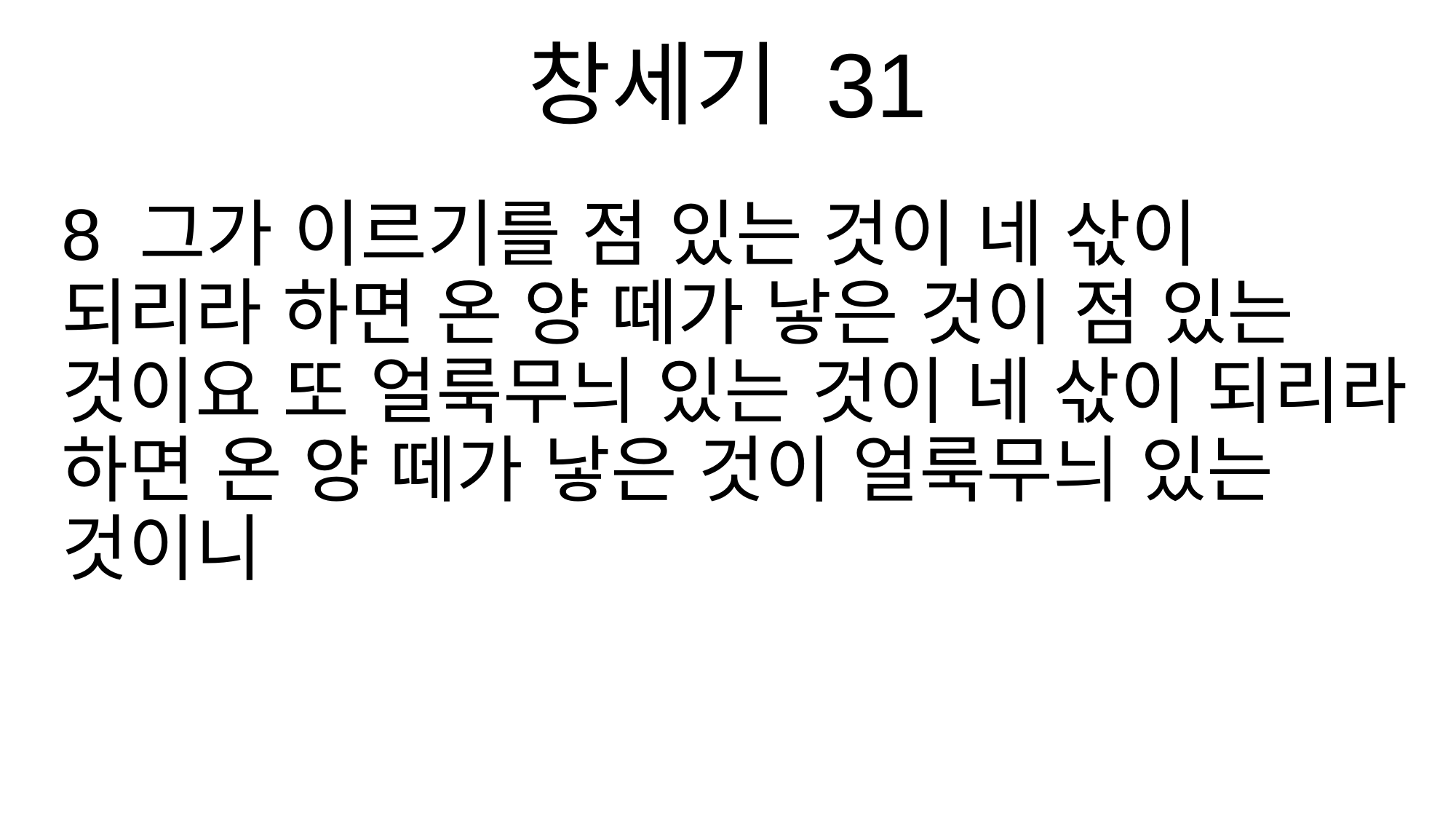

창세기 31
8 그가 이르기를 점 있는 것이 네 삯이 되리라 하면 온 양 떼가 낳은 것이 점 있는 것이요 또 얼룩무늬 있는 것이 네 삯이 되리라 하면 온 양 떼가 낳은 것이 얼룩무늬 있는 것이니